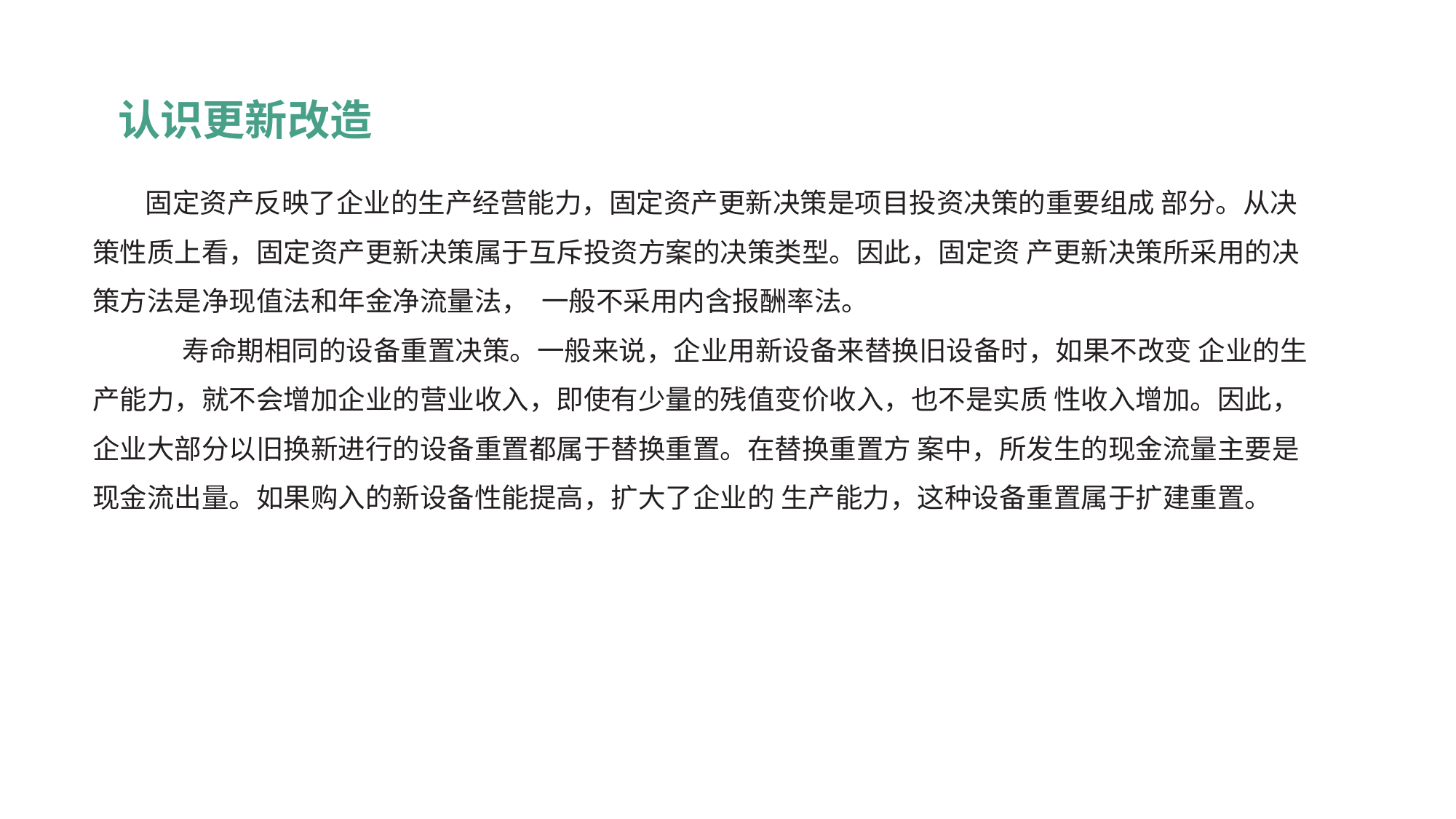

认识更新改造
  固定资产反映了企业的生产经营能力，固定资产更新决策是项目投资决策的重要组成 部分。从决策性质上看，固定资产更新决策属于互斥投资方案的决策类型。因此，固定资 产更新决策所采用的决策方法是净现值法和年金净流量法，  一般不采用内含报酬率法。
        寿命期相同的设备重置决策。一般来说，企业用新设备来替换旧设备时，如果不改变 企业的生产能力，就不会增加企业的营业收入，即使有少量的残值变价收入，也不是实质 性收入增加。因此，企业大部分以旧换新进行的设备重置都属于替换重置。在替换重置方 案中，所发生的现金流量主要是现金流出量。如果购入的新设备性能提高，扩大了企业的 生产能力，这种设备重置属于扩建重置。